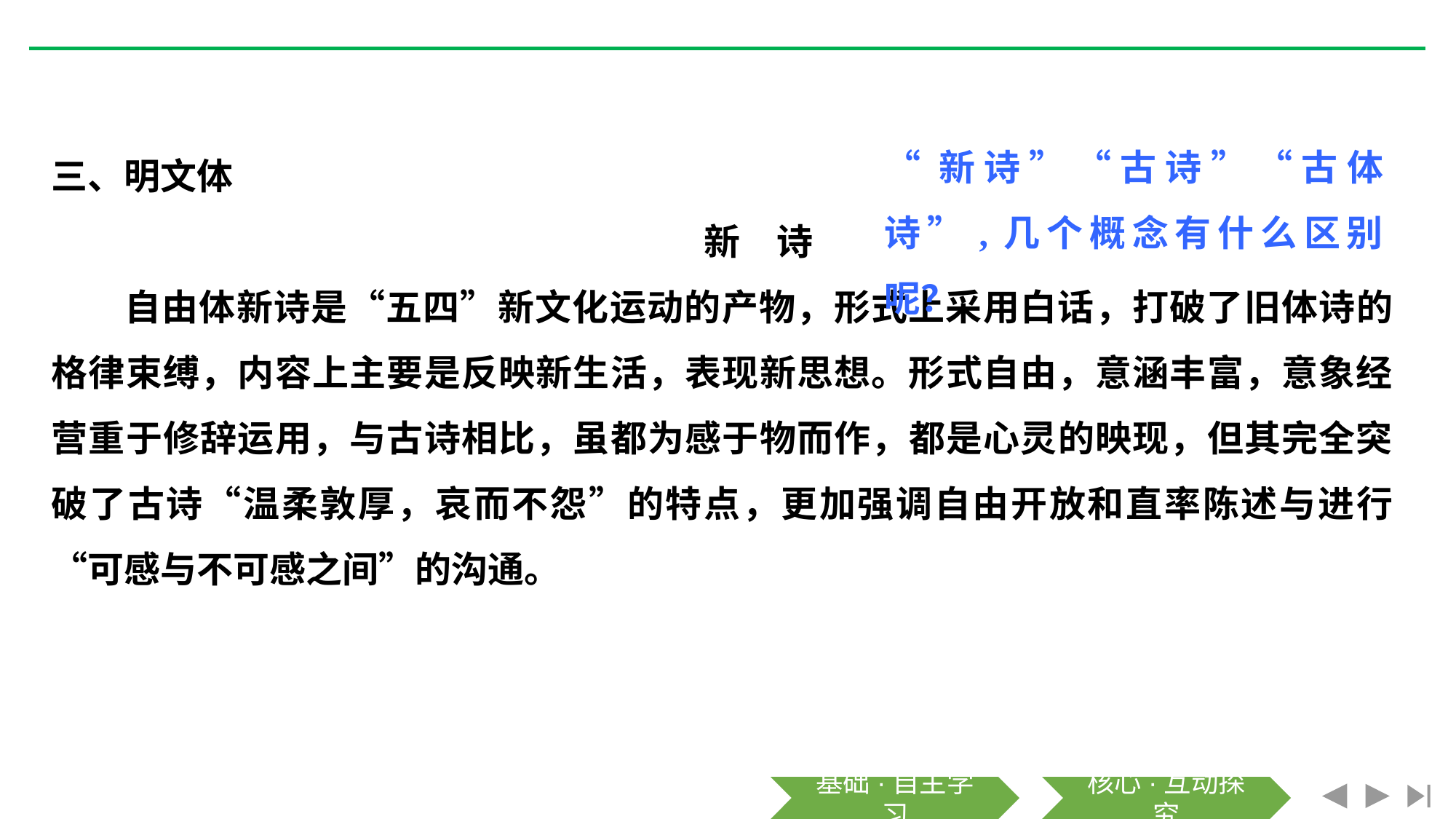

“新诗”“古诗”“古体诗”,几个概念有什么区别呢？
三、明文体
　　新　诗
自由体新诗是“五四”新文化运动的产物，形式上采用白话，打破了旧体诗的格律束缚，内容上主要是反映新生活，表现新思想。形式自由，意涵丰富，意象经营重于修辞运用，与古诗相比，虽都为感于物而作，都是心灵的映现，但其完全突破了古诗“温柔敦厚，哀而不怨”的特点，更加强调自由开放和直率陈述与进行“可感与不可感之间”的沟通。